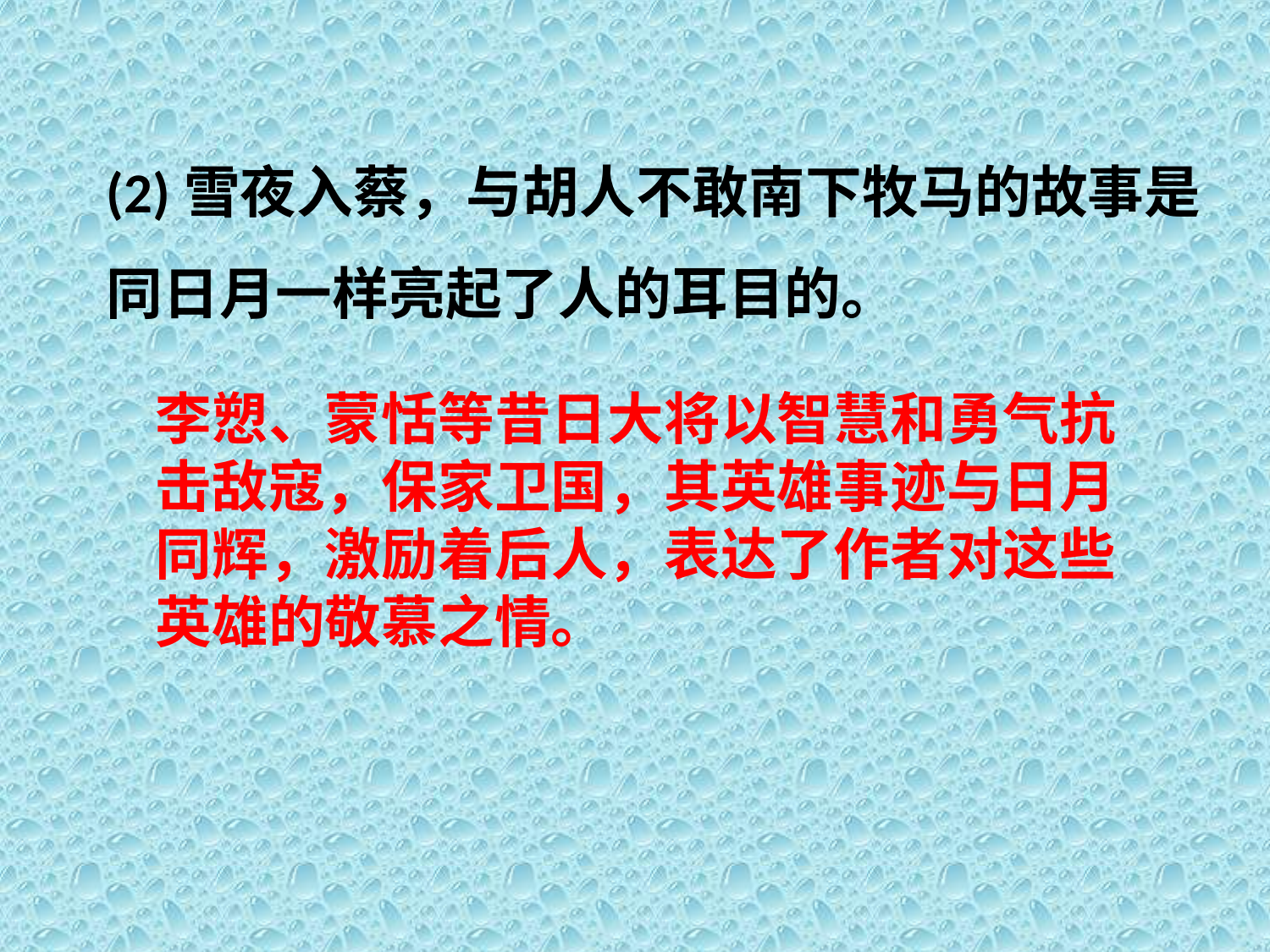

(2)雪夜入蔡，与胡人不敢南下牧马的故事是同日月一样亮起了人的耳目的。
李愬、蒙恬等昔日大将以智慧和勇气抗击敌寇，保家卫国，其英雄事迹与日月同辉，激励着后人，表达了作者对这些英雄的敬慕之情。